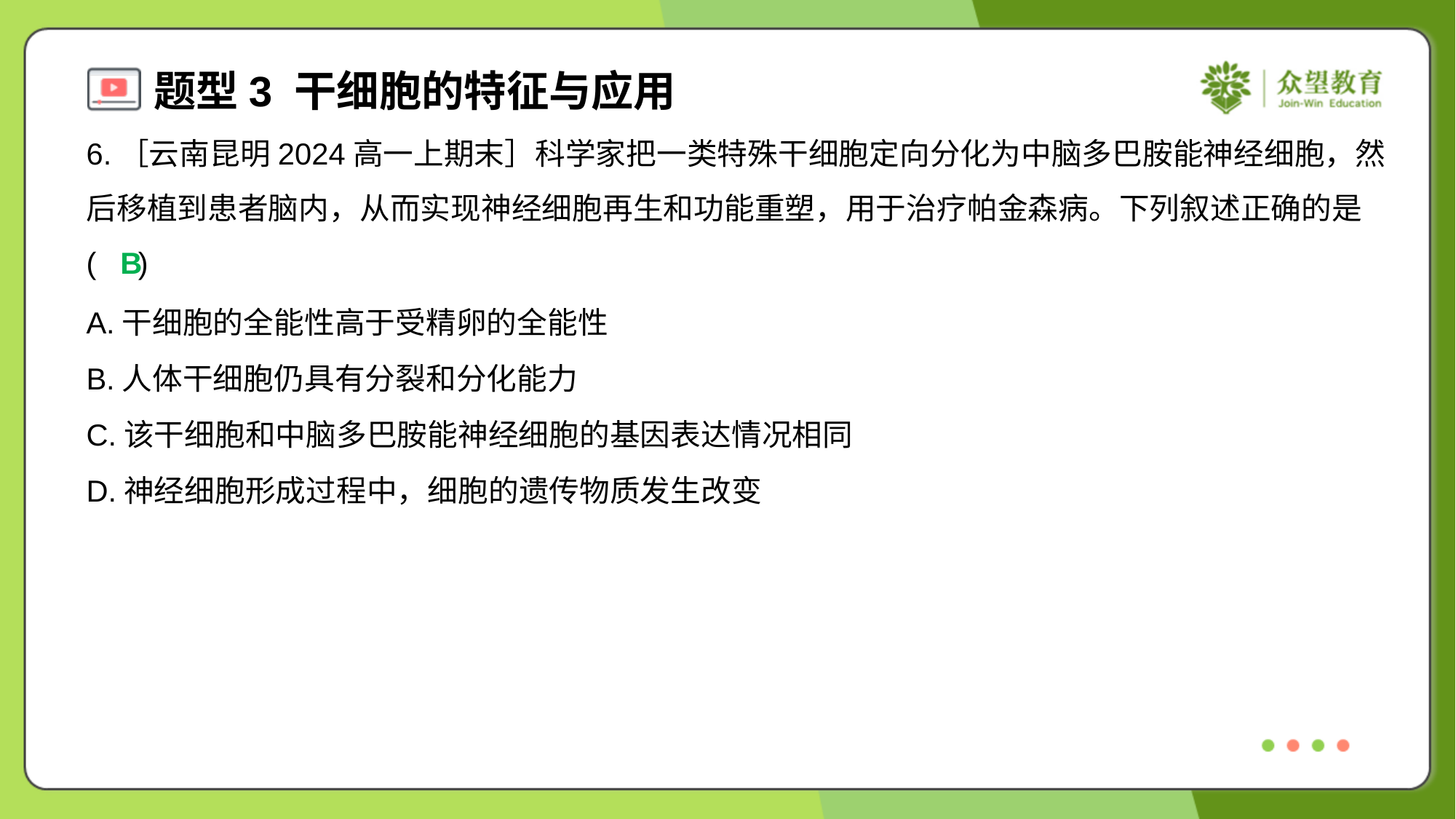

6.［云南昆明2024高一上期末］科学家把一类特殊干细胞定向分化为中脑多巴胺能神经细胞，然
后移植到患者脑内，从而实现神经细胞再生和功能重塑，用于治疗帕金森病。下列叙述正确的是
(     )
B
A.干细胞的全能性高于受精卵的全能性
B.人体干细胞仍具有分裂和分化能力
C.该干细胞和中脑多巴胺能神经细胞的基因表达情况相同
D.神经细胞形成过程中，细胞的遗传物质发生改变